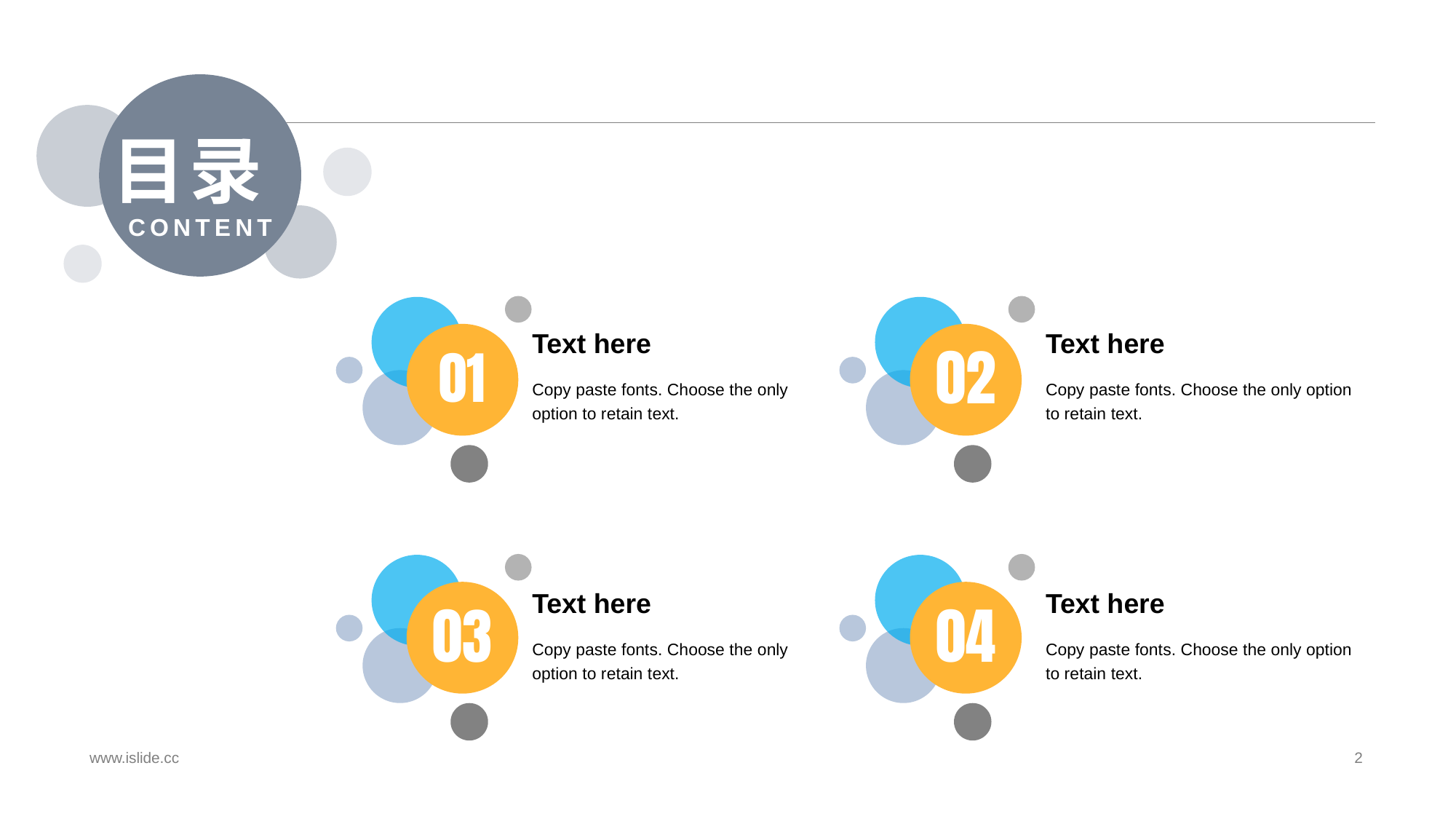

#
目录
CONTENT

Text here
Text here
01
02

Copy paste fonts. Choose the only option to retain text.
Copy paste fonts. Choose the only option to retain text.

Text here
Text here
03
04

Copy paste fonts. Choose the only option to retain text.
Copy paste fonts. Choose the only option to retain text.

www.islide.cc
2